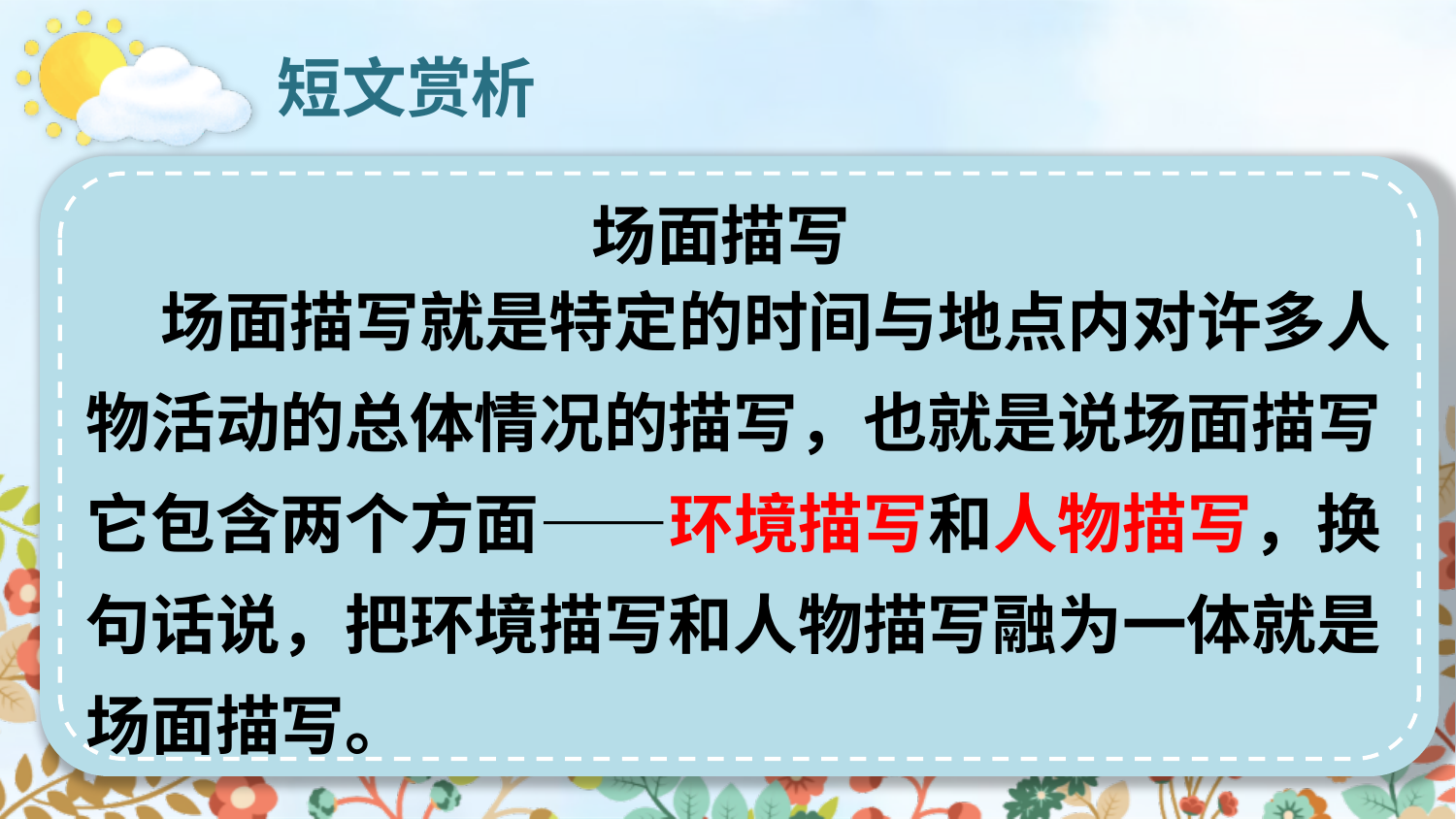

短文赏析
场面描写
    场面描写就是特定的时间与地点内对许多人物活动的总体情况的描写，也就是说场面描写它包含两个方面——环境描写和人物描写，换句话说，把环境描写和人物描写融为一体就是场面描写。